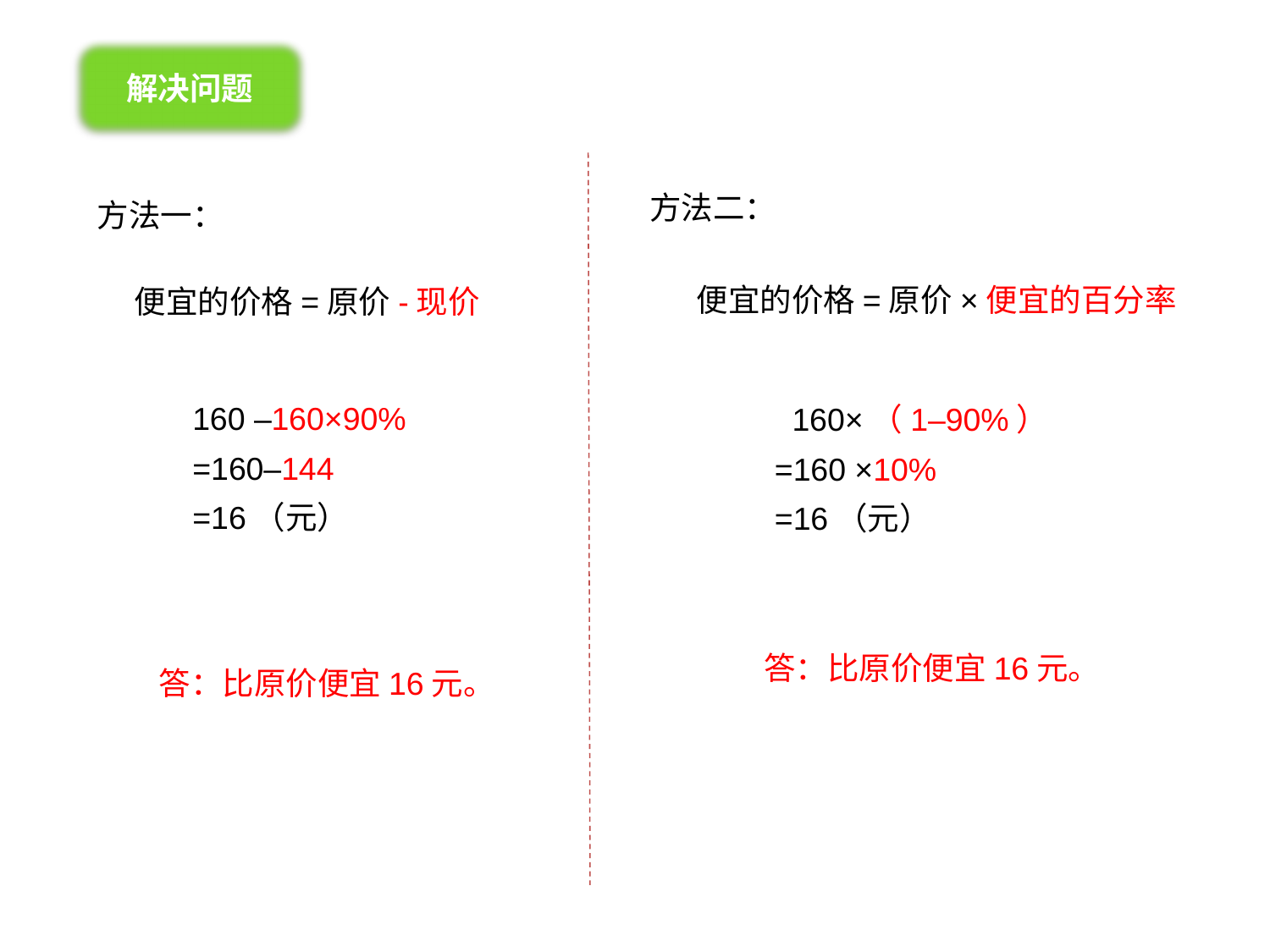

解决问题
方法二：
方法一：
便宜的价格=原价-现价
便宜的价格=原价×便宜的百分率
160 –160×90%
=160–144
=16（元）
  160×（1–90%）
=160 ×10%
=16（元）
答：比原价便宜16元。
答：比原价便宜16元。